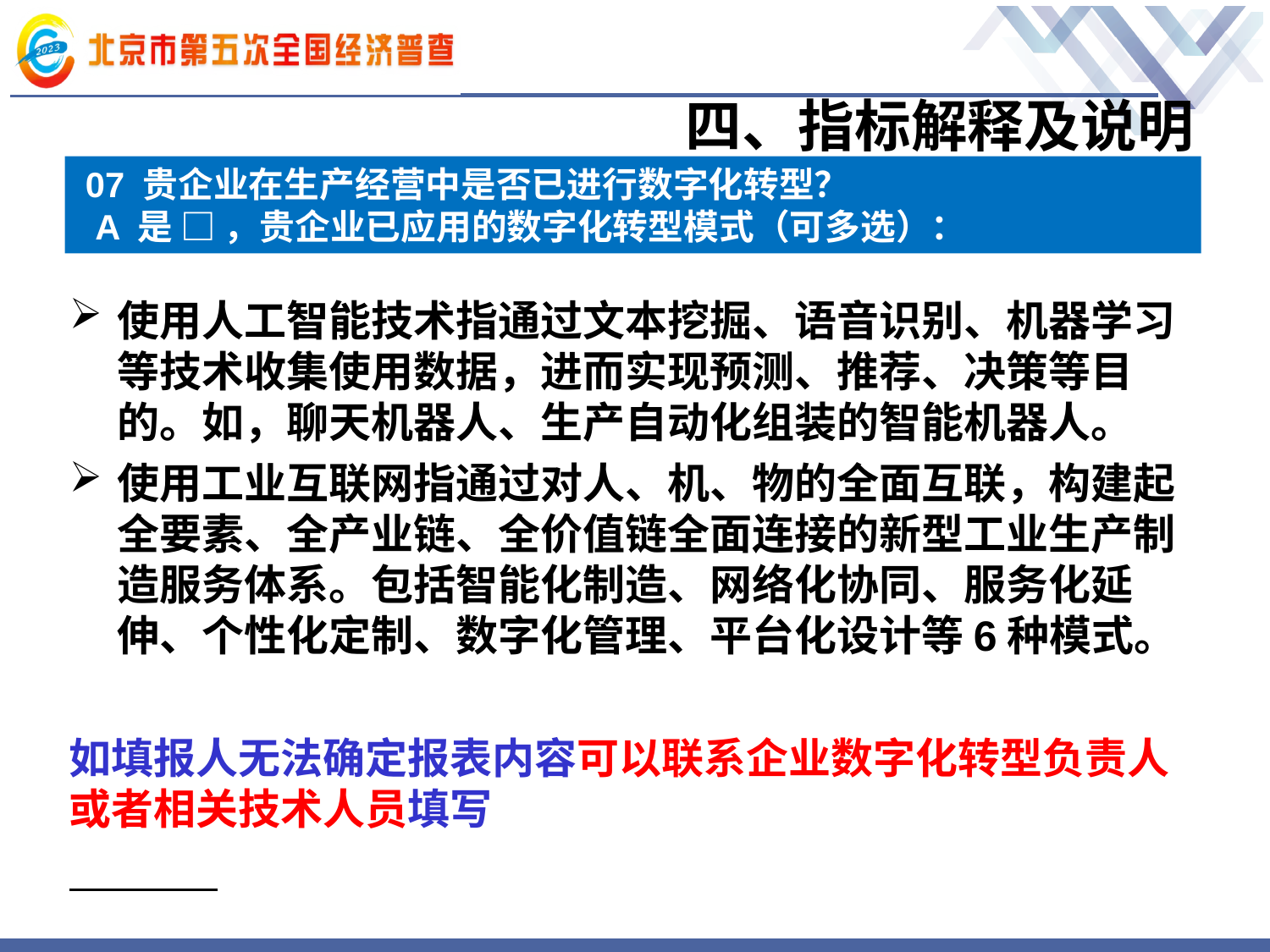

# 四、指标解释及说明
07 贵企业在生产经营中是否已进行数字化转型？
 A 是 □ ，贵企业已应用的数字化转型模式（可多选）：

使用人工智能技术指通过文本挖掘、语音识别、机器学习等技术收集使用数据，进而实现预测、推荐、决策等目的。如，聊天机器人、生产自动化组装的智能机器人。
使用工业互联网指通过对人、机、物的全面互联，构建起全要素、全产业链、全价值链全面连接的新型工业生产制造服务体系。包括智能化制造、网络化协同、服务化延伸、个性化定制、数字化管理、平台化设计等6种模式。

如填报人无法确定报表内容可以联系企业数字化转型负责人或者相关技术人员填写